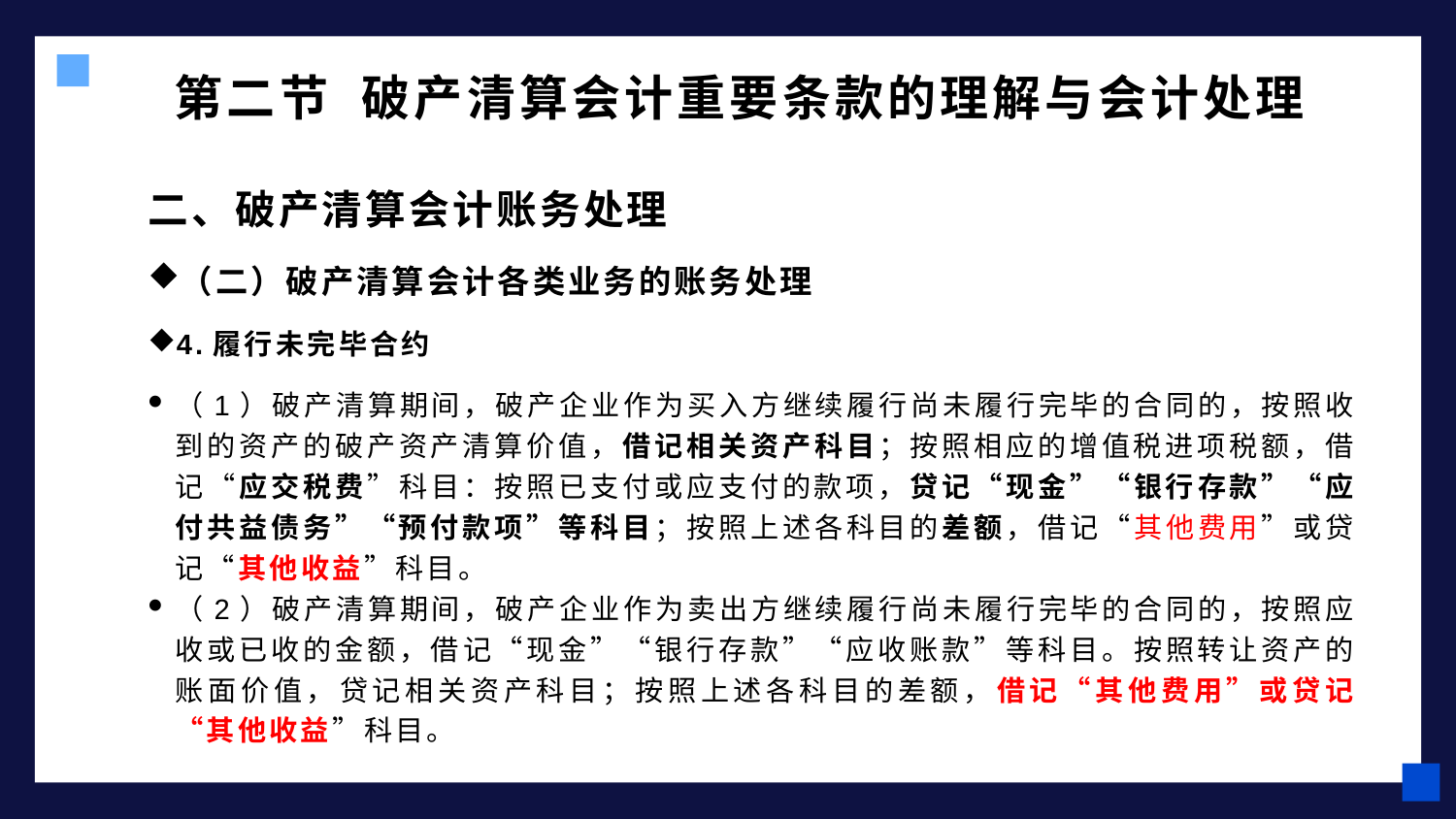

# 第二节  破产清算会计重要条款的理解与会计处理
二、破产清算会计账务处理
（二）破产清算会计各类业务的账务处理
4.履行未完毕合约
（1）破产清算期间，破产企业作为买入方继续履行尚未履行完毕的合同的，按照收到的资产的破产资产清算价值，借记相关资产科目；按照相应的增值税进项税额，借记“应交税费”科目：按照已支付或应支付的款项，贷记“现金”“银行存款”“应付共益债务”“预付款项”等科目；按照上述各科目的差额，借记“其他费用”或贷记“其他收益”科目。
（2）破产清算期间，破产企业作为卖出方继续履行尚未履行完毕的合同的，按照应收或已收的金额，借记“现金”“银行存款”“应收账款”等科目。按照转让资产的账面价值，贷记相关资产科目；按照上述各科目的差额，借记“其他费用”或贷记“其他收益”科目。